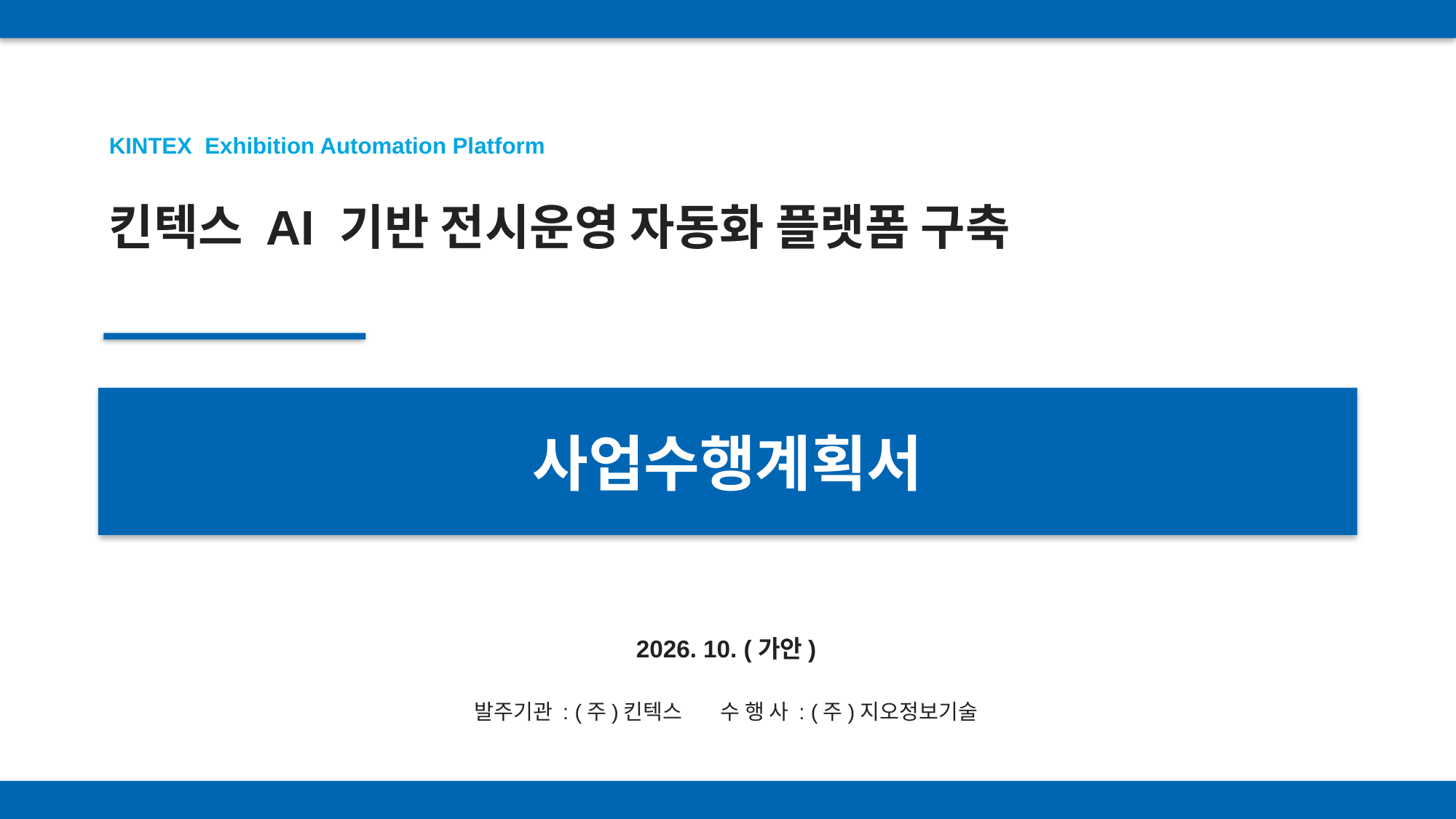

KINTEX  Exhibition Automation Platform
킨텍스 AI 기반 전시운영 자동화 플랫폼 구축

사업수행계획서
2026. 10. (가안)
발주기관 : (주)킨텍스        수 행 사 : (주)지오정보기술